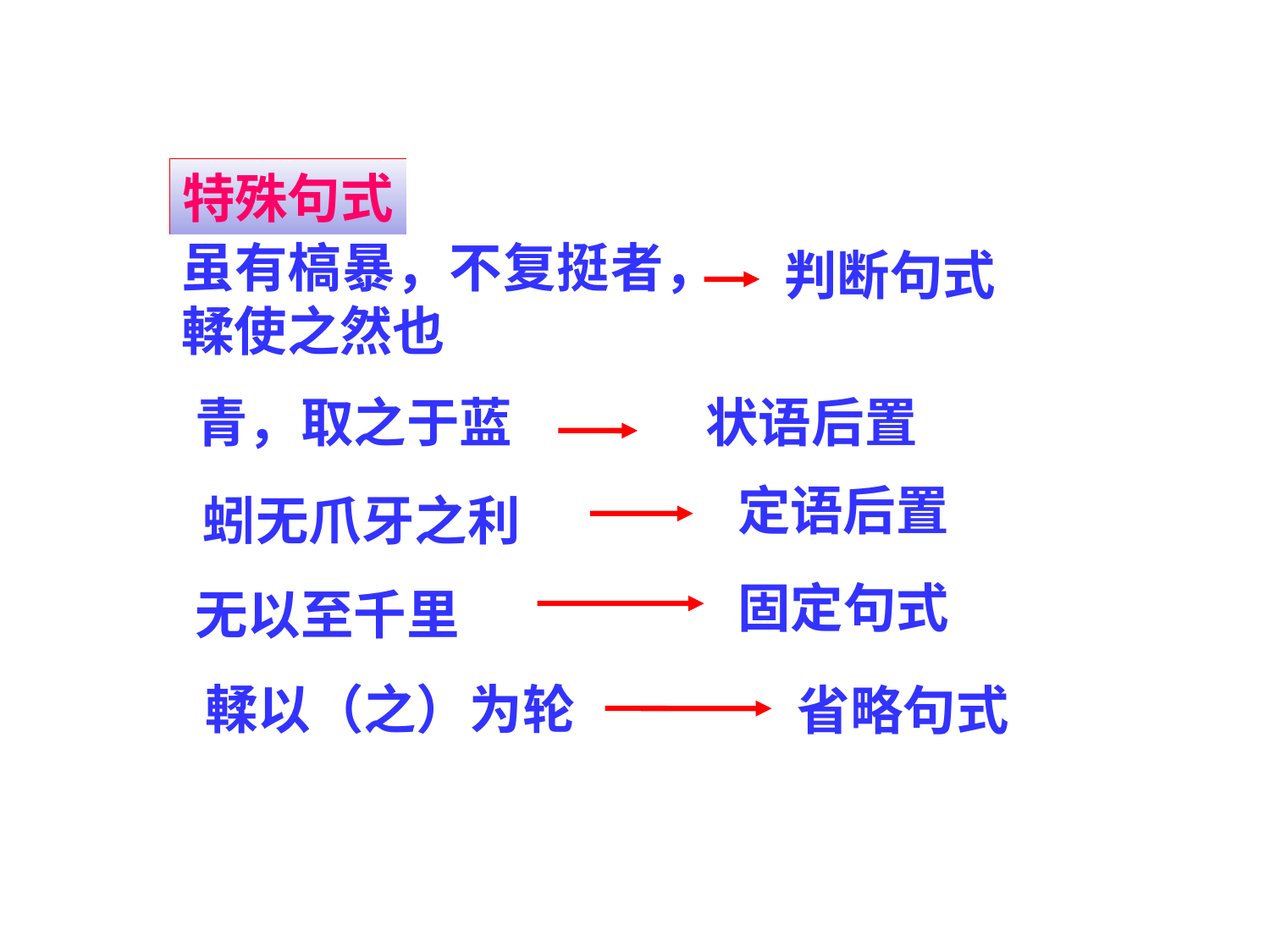

特殊句式
虽有槁暴，不复挺者，輮使之然也
判断句式

青，取之于蓝
状语后置

定语后置
蚓无爪牙之利

固定句式
无以至千里

輮以（之）为轮
省略句式